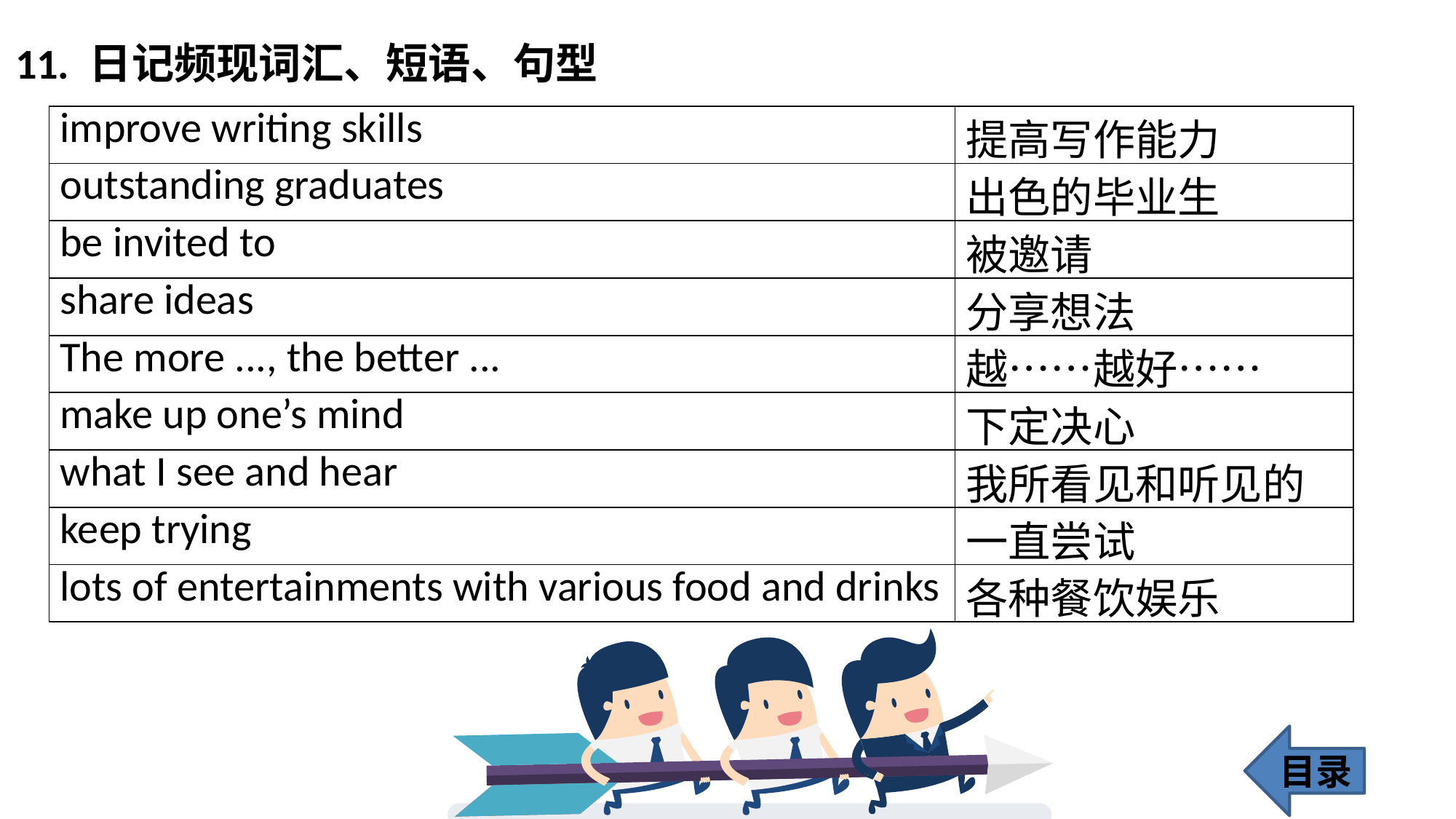

11. 日记频现词汇、短语、句型
| improve writing skills | 提高写作能力 |
| --- | --- |
| outstanding graduates | 出色的毕业生 |
| be invited to | 被邀请 |
| share ideas | 分享想法 |
| The more ..., the better ... | 越……越好…… |
| make up one’s mind | 下定决心 |
| what I see and hear | 我所看见和听见的 |
| keep trying | 一直尝试 |
| lots of entertainments with various food and drinks | 各种餐饮娱乐 |

目录
121